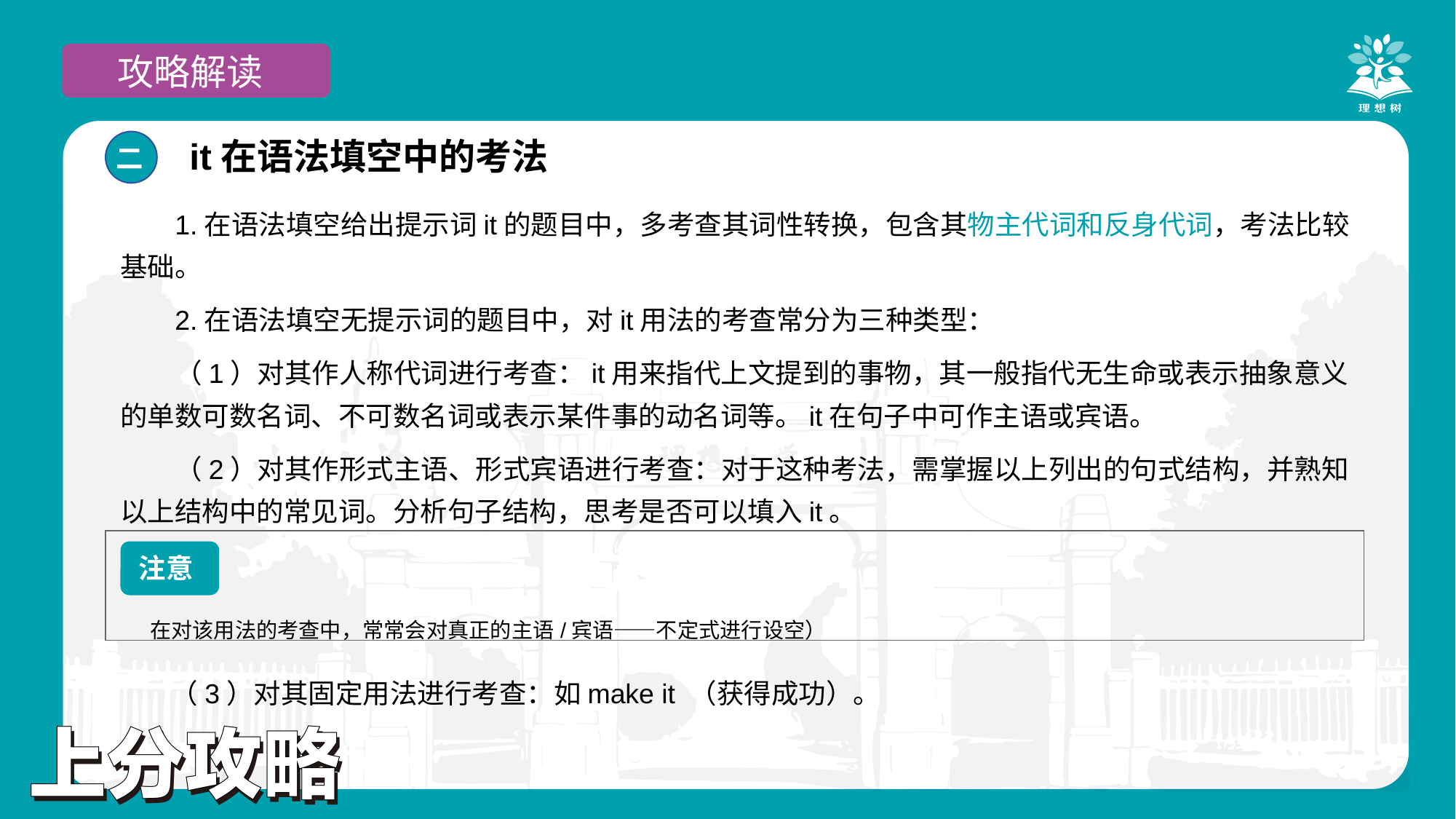

攻略解读
it在语法填空中的考法

二
1.在语法填空给出提示词it的题目中，多考查其词性转换，包含其物主代词和反身代词，考法比较基础。
2.在语法填空无提示词的题目中，对it用法的考查常分为三种类型：
（1）对其作人称代词进行考查：it用来指代上文提到的事物，其一般指代无生命或表示抽象意义的单数可数名词、不可数名词或表示某件事的动名词等。it在句子中可作主语或宾语。
（2）对其作形式主语、形式宾语进行考查：对于这种考法，需掌握以上列出的句式结构，并熟知以上结构中的常见词。分析句子结构，思考是否可以填入it。
| 在对该用法的考查中，常常会对真正的主语/宾语——不定式进行设空） |
| --- |

注意
（3）对其固定用法进行考查：如make it （获得成功）。